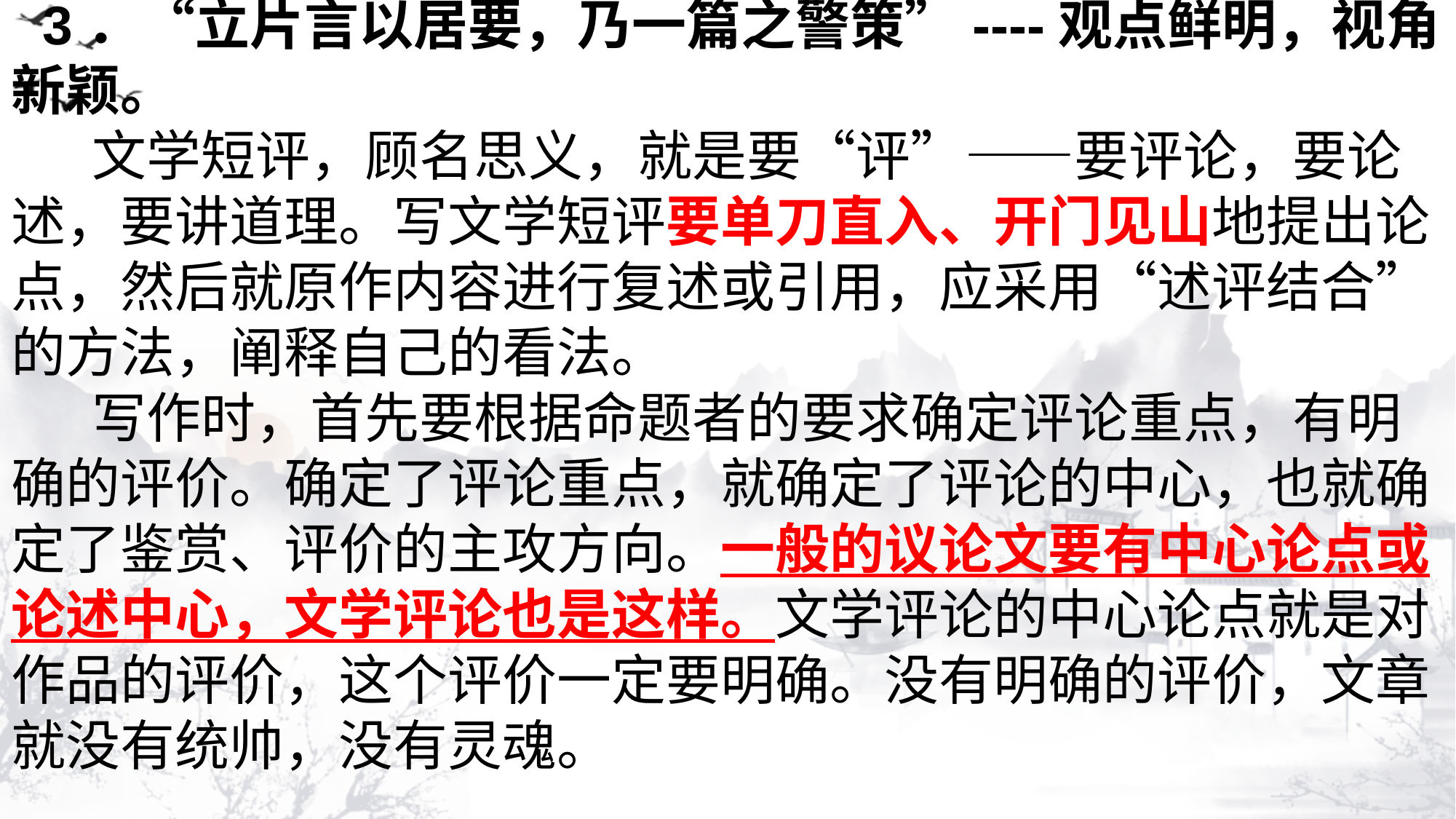

3．“立片言以居要，乃一篇之警策”----观点鲜明，视角新颖。
   文学短评，顾名思义，就是要“评”——要评论，要论述，要讲道理。写文学短评要单刀直入、开门见山地提出论点，然后就原作内容进行复述或引用，应采用“述评结合”的方法，阐释自己的看法。
   写作时，首先要根据命题者的要求确定评论重点，有明确的评价。确定了评论重点，就确定了评论的中心，也就确定了鉴赏、评价的主攻方向。一般的议论文要有中心论点或论述中心，文学评论也是这样。文学评论的中心论点就是对作品的评价，这个评价一定要明确。没有明确的评价，文章就没有统帅，没有灵魂。